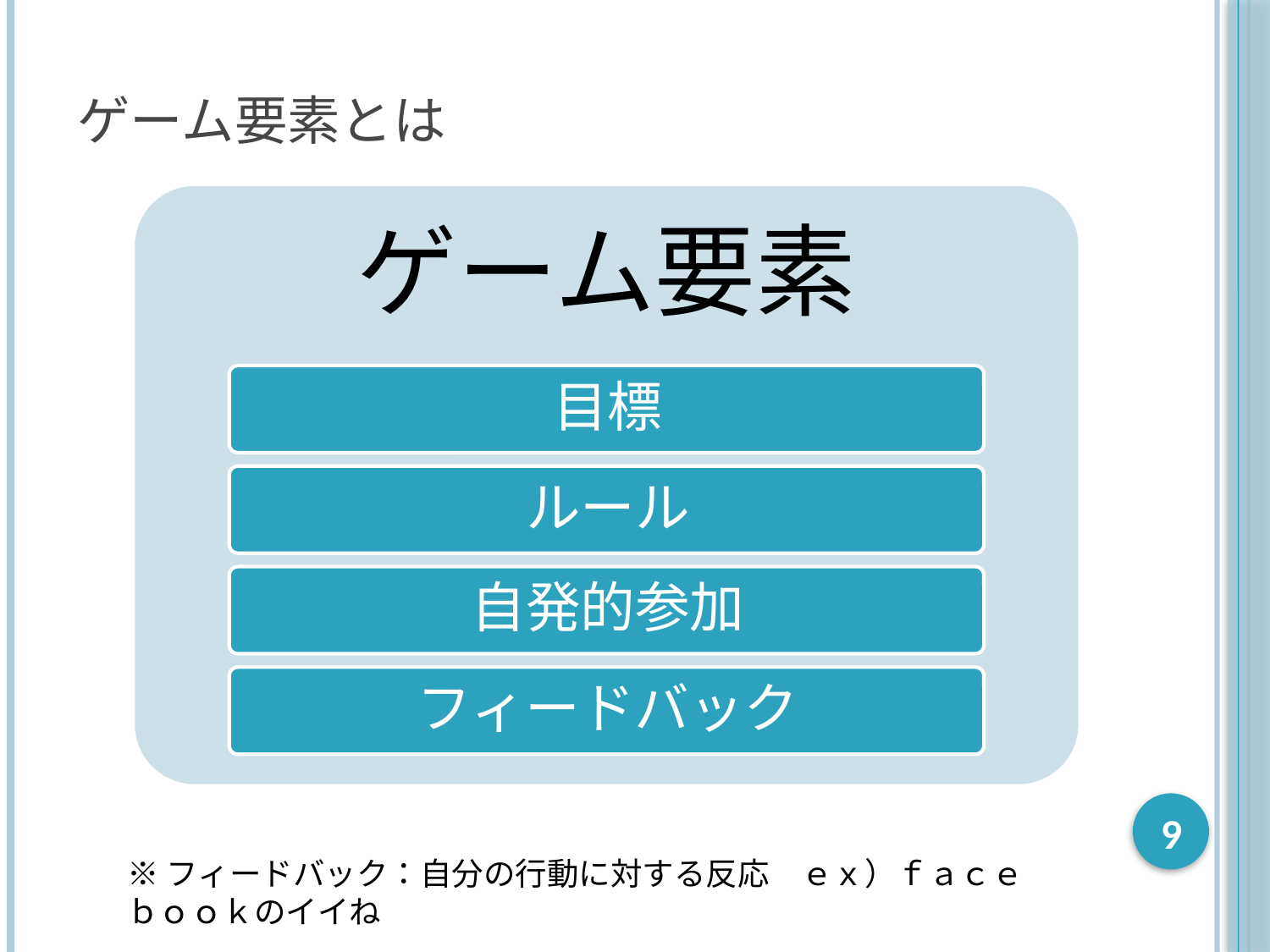

# ゲーム要素とは
ゲーム要素
目標
ルール
自発的参加
フィードバック
9
※フィードバック：自分の行動に対する反応　ｅｘ）ｆａｃｅｂｏｏｋのイイね